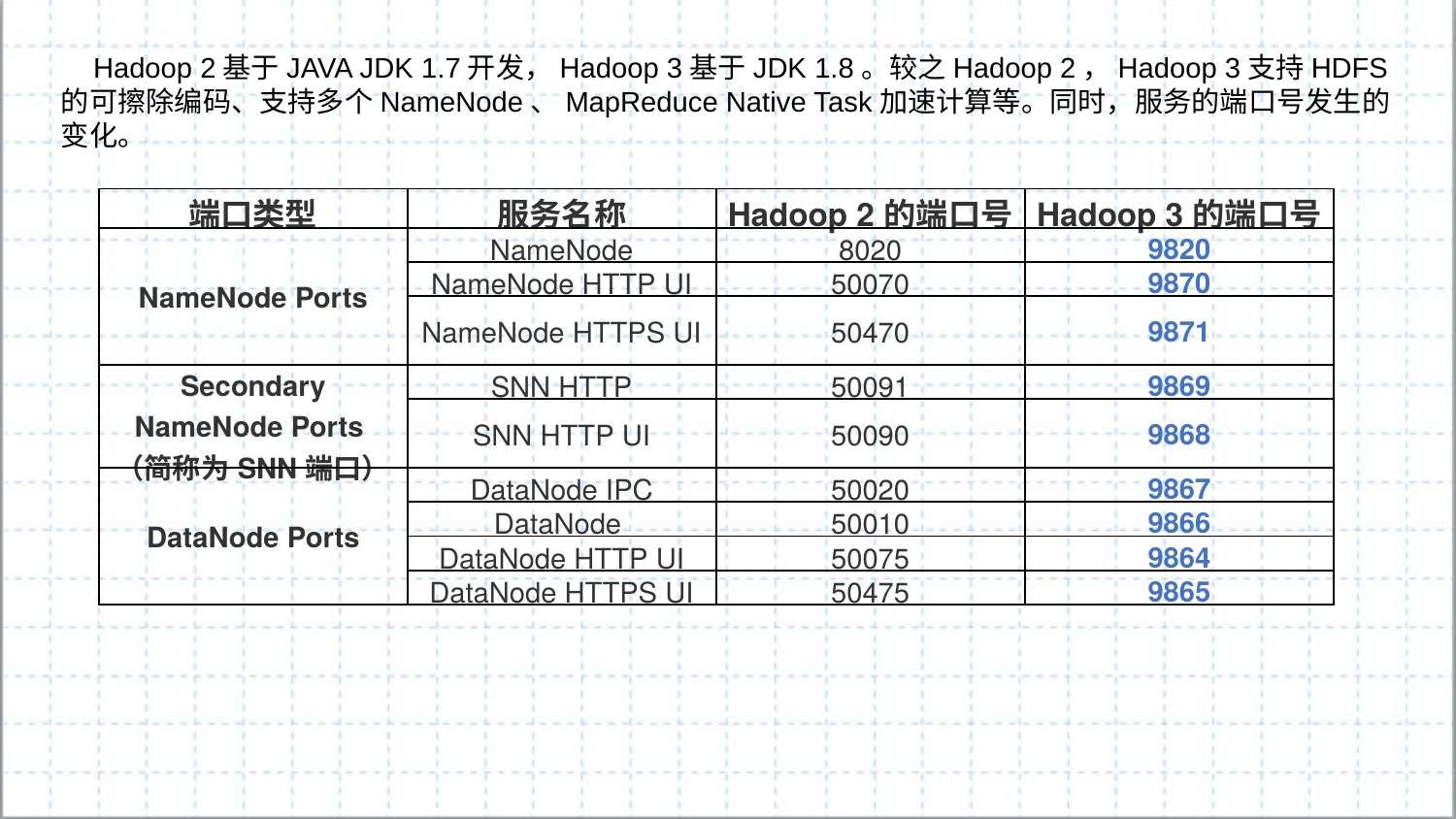

Hadoop 2基于JAVA JDK 1.7开发，Hadoop 3基于JDK 1.8。较之Hadoop 2，Hadoop 3支持HDFS的可擦除编码、支持多个NameNode、MapReduce Native Task加速计算等。同时，服务的端口号发生的变化。
| 端口类型 | 服务名称 | Hadoop 2的端口号 | Hadoop 3的端口号 |
| --- | --- | --- | --- |
| NameNode Ports | NameNode | 8020 | 9820 |
|  | NameNode HTTP UI | 50070 | 9870 |
|  | NameNode HTTPS UI | 50470 | 9871 |
| Secondary NameNode Ports（简称为SNN端口） | SNN HTTP | 50091 | 9869 |
|  | SNN HTTP UI | 50090 | 9868 |
| DataNode Ports | DataNode IPC | 50020 | 9867 |
|  | DataNode | 50010 | 9866 |
|  | DataNode HTTP UI | 50075 | 9864 |
|  | DataNode HTTPS UI | 50475 | 9865 |